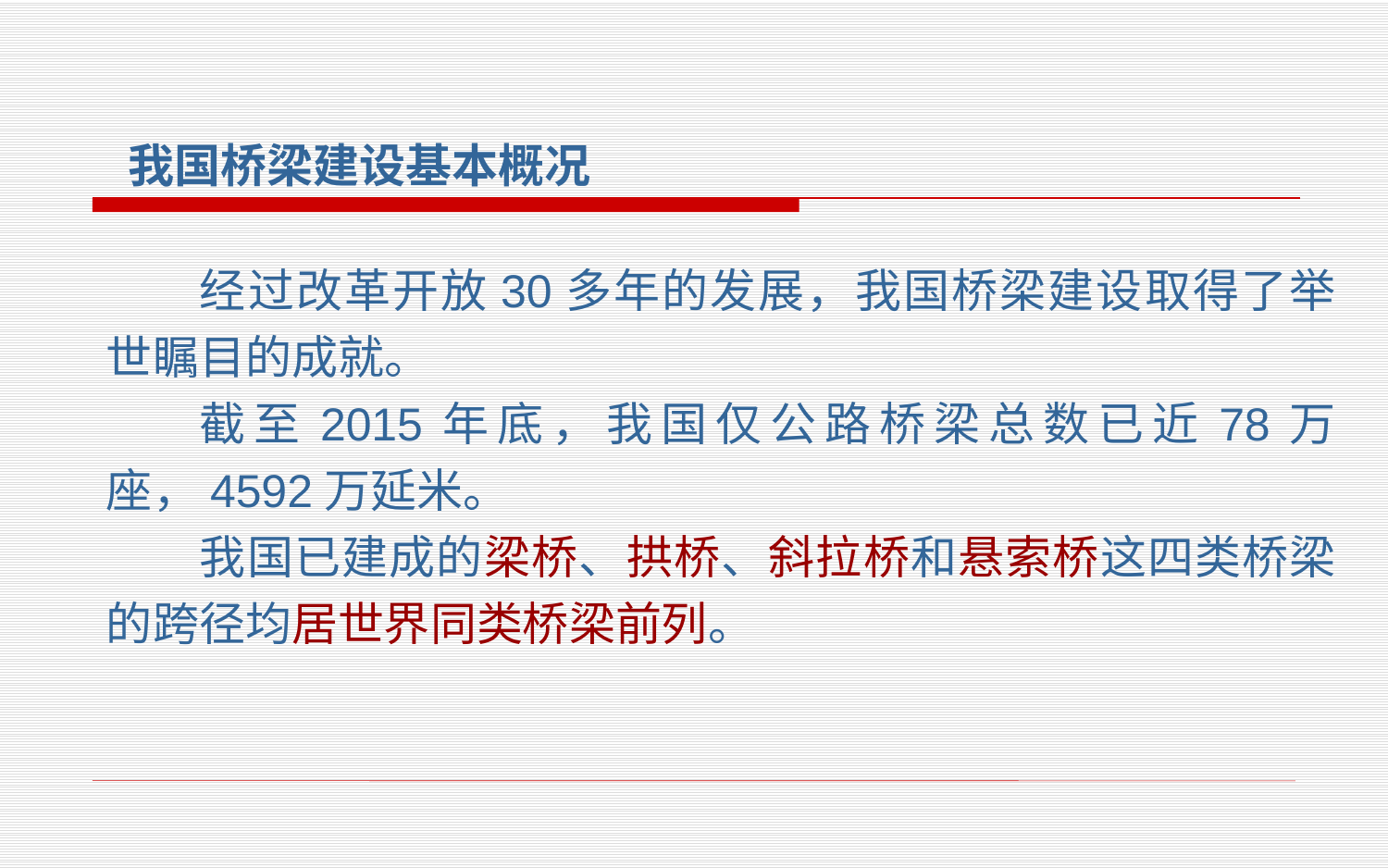

我国桥梁建设基本概况
经过改革开放30多年的发展，我国桥梁建设取得了举世瞩目的成就。
截至2015年底，我国仅公路桥梁总数已近78万座，4592万延米。
我国已建成的梁桥、拱桥、斜拉桥和悬索桥这四类桥梁的跨径均居世界同类桥梁前列。